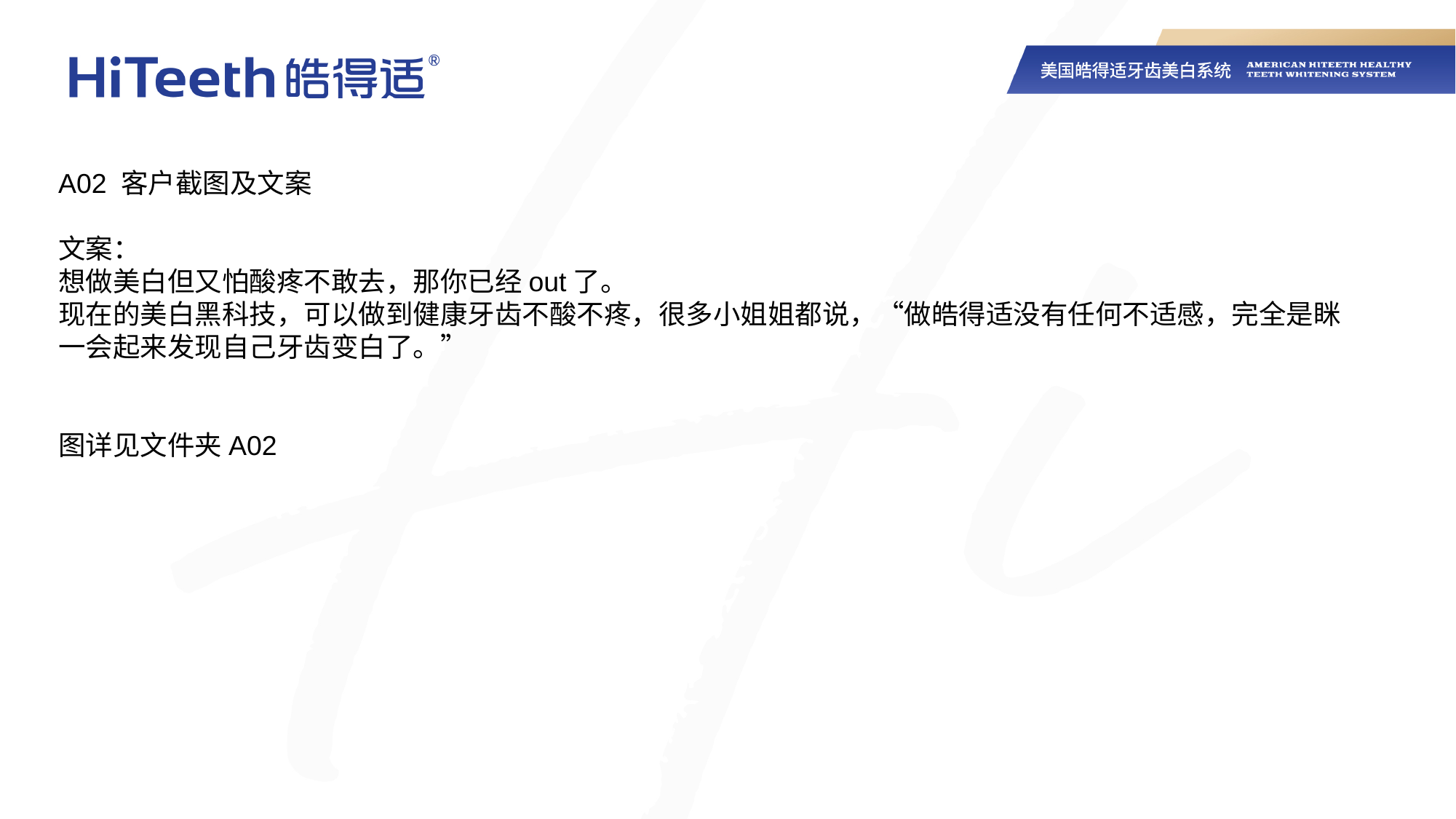

A02 客户截图及文案

文案：
想做美白但又怕酸疼不敢去，那你已经out了。
现在的美白黑科技，可以做到健康牙齿不酸不疼，很多小姐姐都说，“做皓得适没有任何不适感，完全是眯一会起来发现自己牙齿变白了。”

图详见文件夹A02